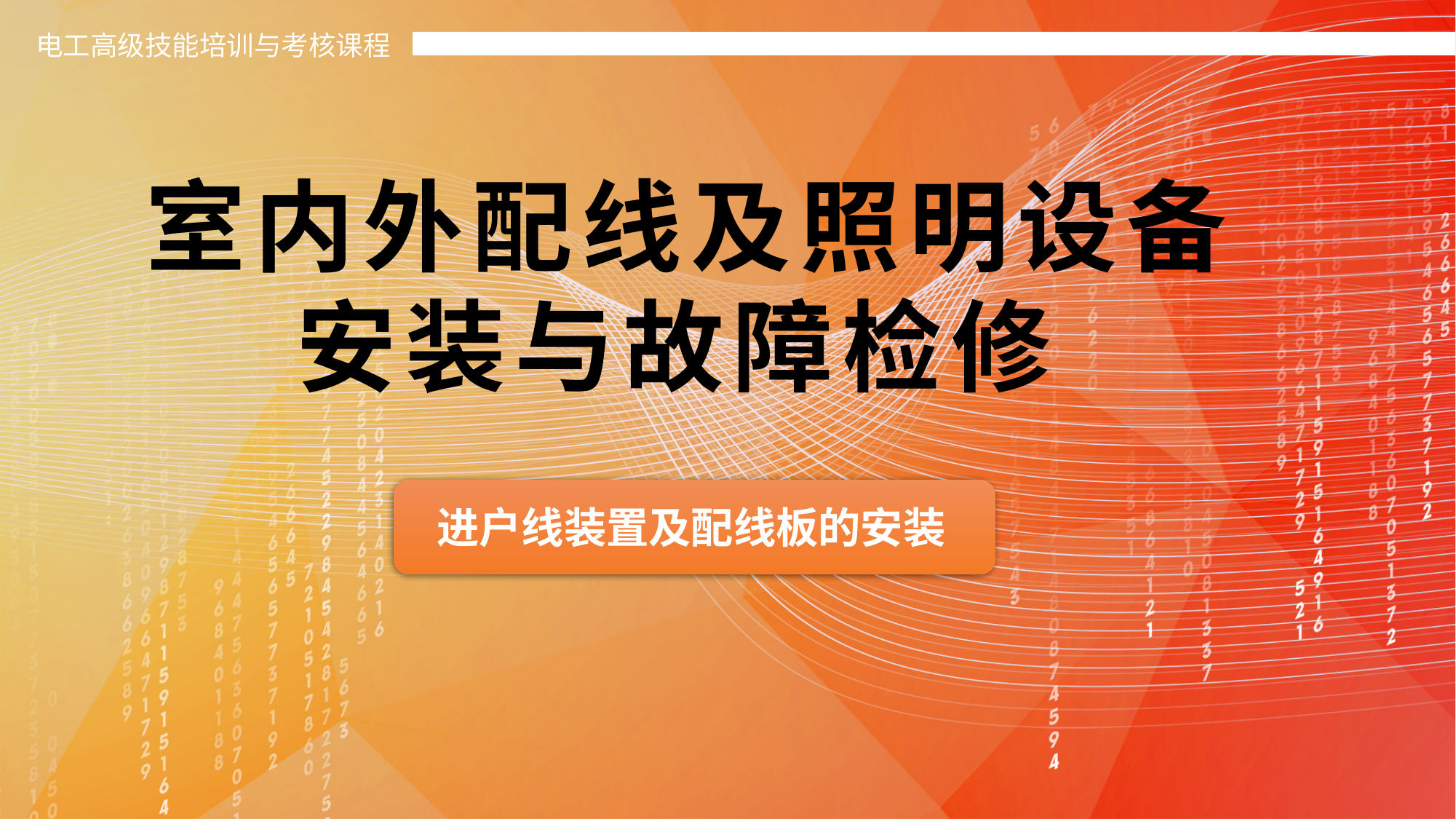

电工高级技能培训与考核课程

室内外配线及照明设备
    安装与故障检修

进户线装置及配线板的安装